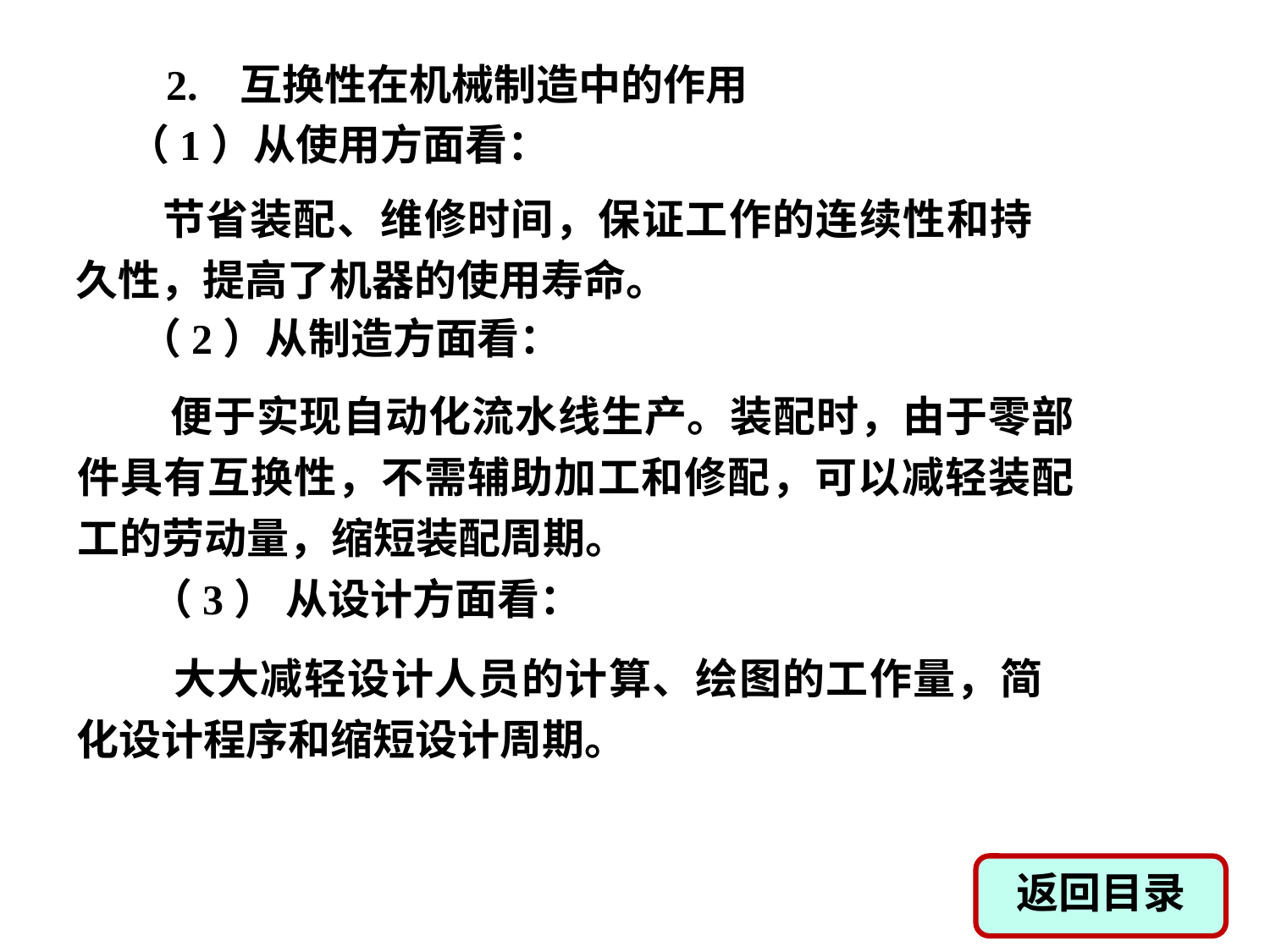

18
2.   互换性在机械制造中的作用
（1）从使用方面看：
       节省装配、维修时间，保证工作的连续性和持久性，提高了机器的使用寿命。
（2）从制造方面看：
        便于实现自动化流水线生产。装配时，由于零部件具有互换性，不需辅助加工和修配，可以减轻装配工的劳动量，缩短装配周期。
（3） 从设计方面看：
        大大减轻设计人员的计算、绘图的工作量，简化设计程序和缩短设计周期。
返回目录